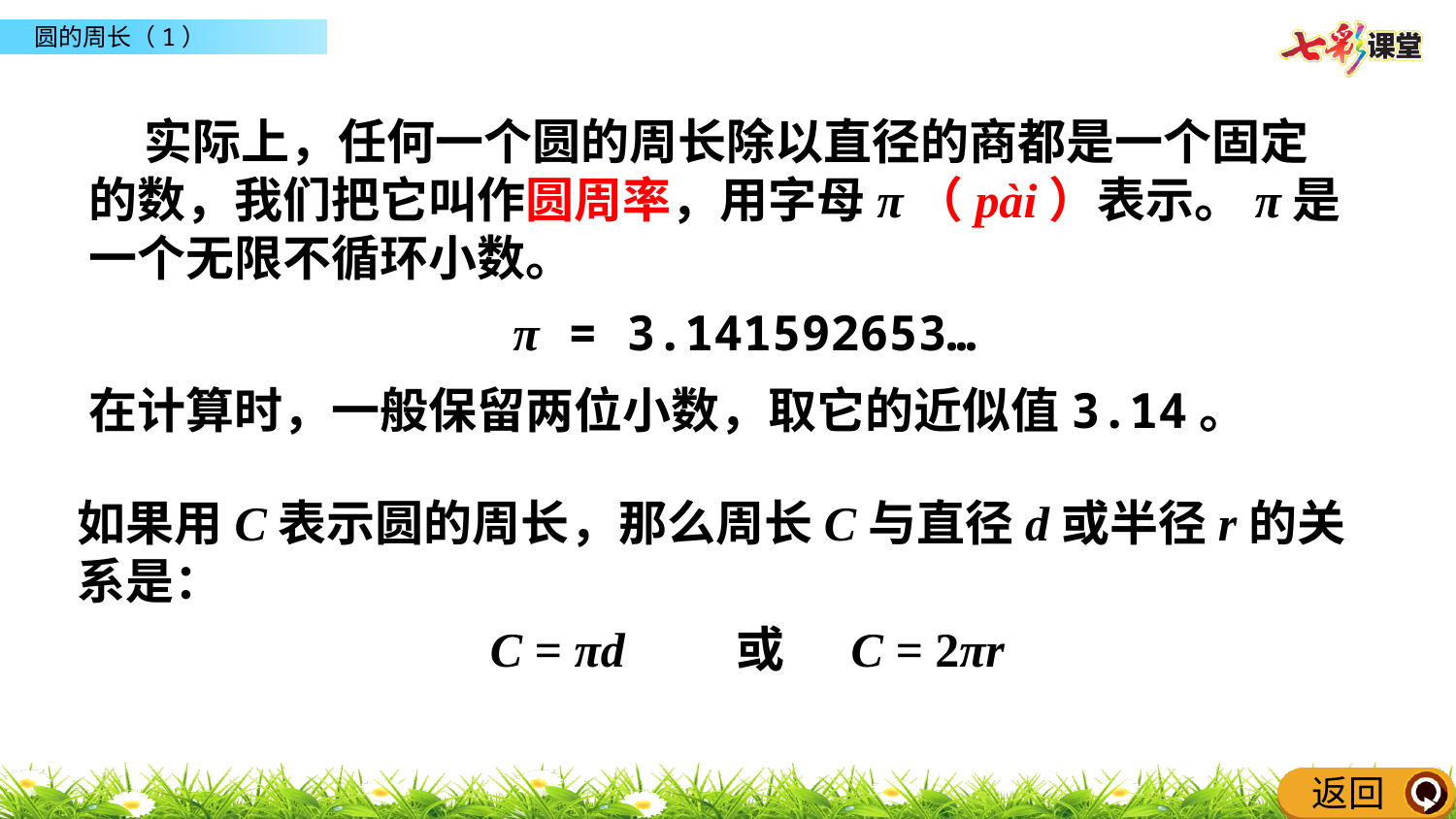

实际上，任何一个圆的周长除以直径的商都是一个固定的数，我们把它叫作圆周率，用字母π（pài）表示。π是一个无限不循环小数。
π = 3.141592653…
在计算时，一般保留两位小数，取它的近似值3.14。
如果用C表示圆的周长，那么周长C与直径d或半径r的关系是：
C = πd    或     C = 2πr